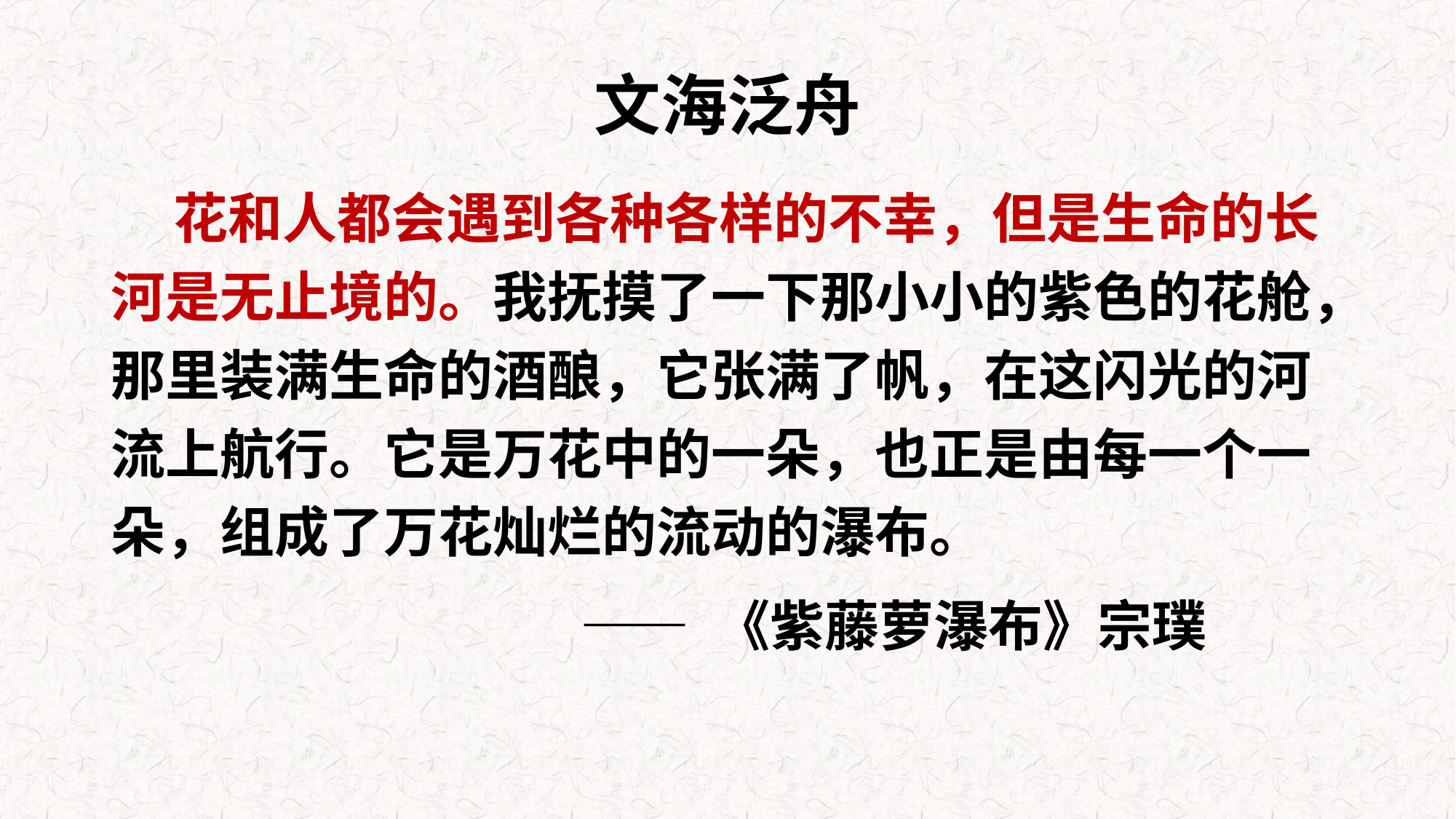

# 文海泛舟

    花和人都会遇到各种各样的不幸，但是生命的长河是无止境的。我抚摸了一下那小小的紫色的花舱，那里装满生命的酒酿，它张满了帆，在这闪光的河流上航行。它是万花中的一朵，也正是由每一个一朵，组成了万花灿烂的流动的瀑布。
                                      —— 《紫藤萝瀑布》宗璞